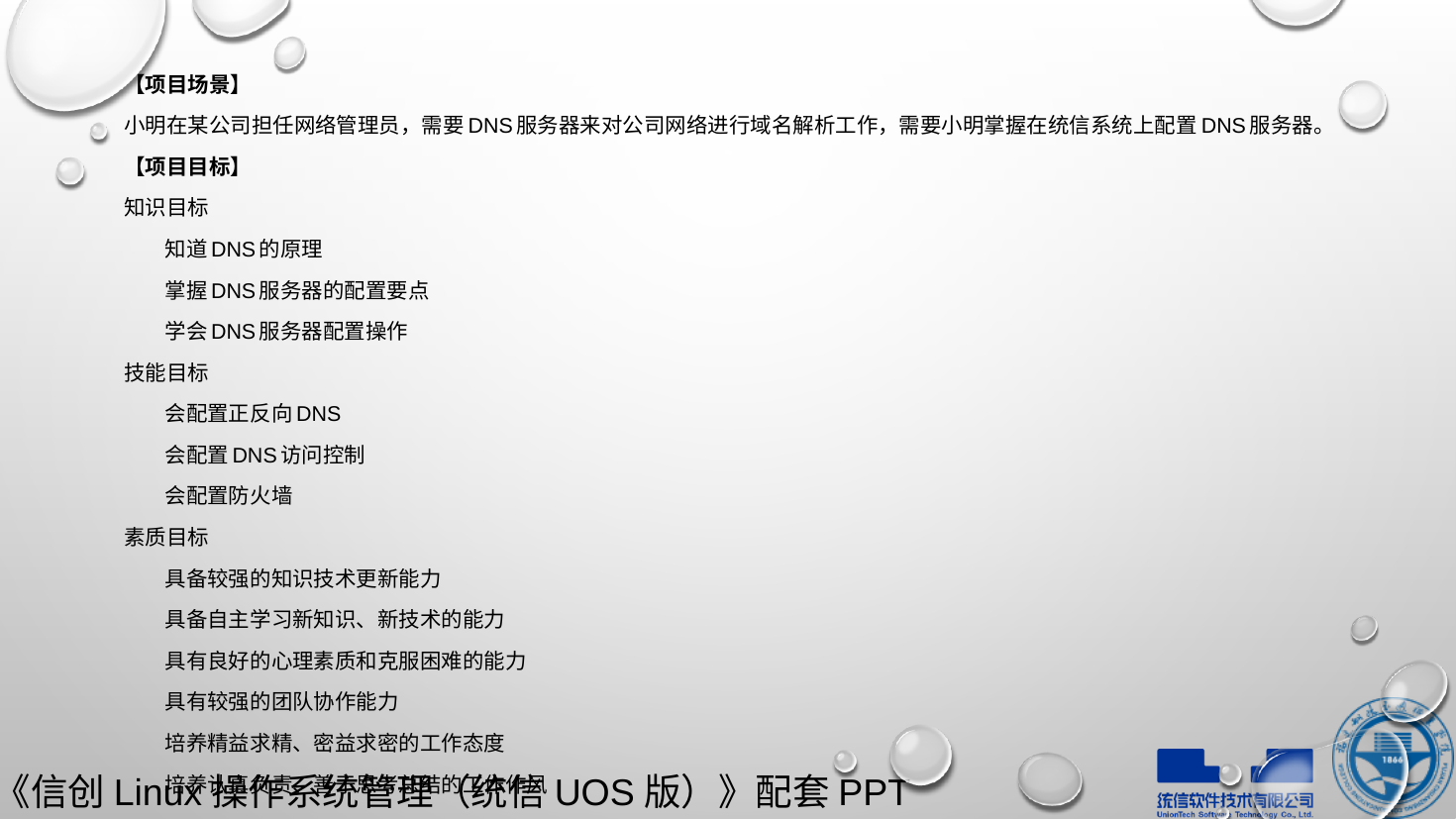

【项目场景】
小明在某公司担任网络管理员，需要DNS服务器来对公司网络进行域名解析工作，需要小明掌握在统信系统上配置DNS服务器。
【项目目标】
知识目标
        知道DNS的原理
        掌握DNS服务器的配置要点
        学会DNS服务器配置操作
技能目标
        会配置正反向DNS
        会配置DNS访问控制
        会配置防火墙
素质目标
        具备较强的知识技术更新能力
        具备自主学习新知识、新技术的能力
        具有良好的心理素质和克服困难的能力
        具有较强的团队协作能力
        培养精益求精、密益求密的工作态度
        培养认真负责、善于思考总结的工作作风